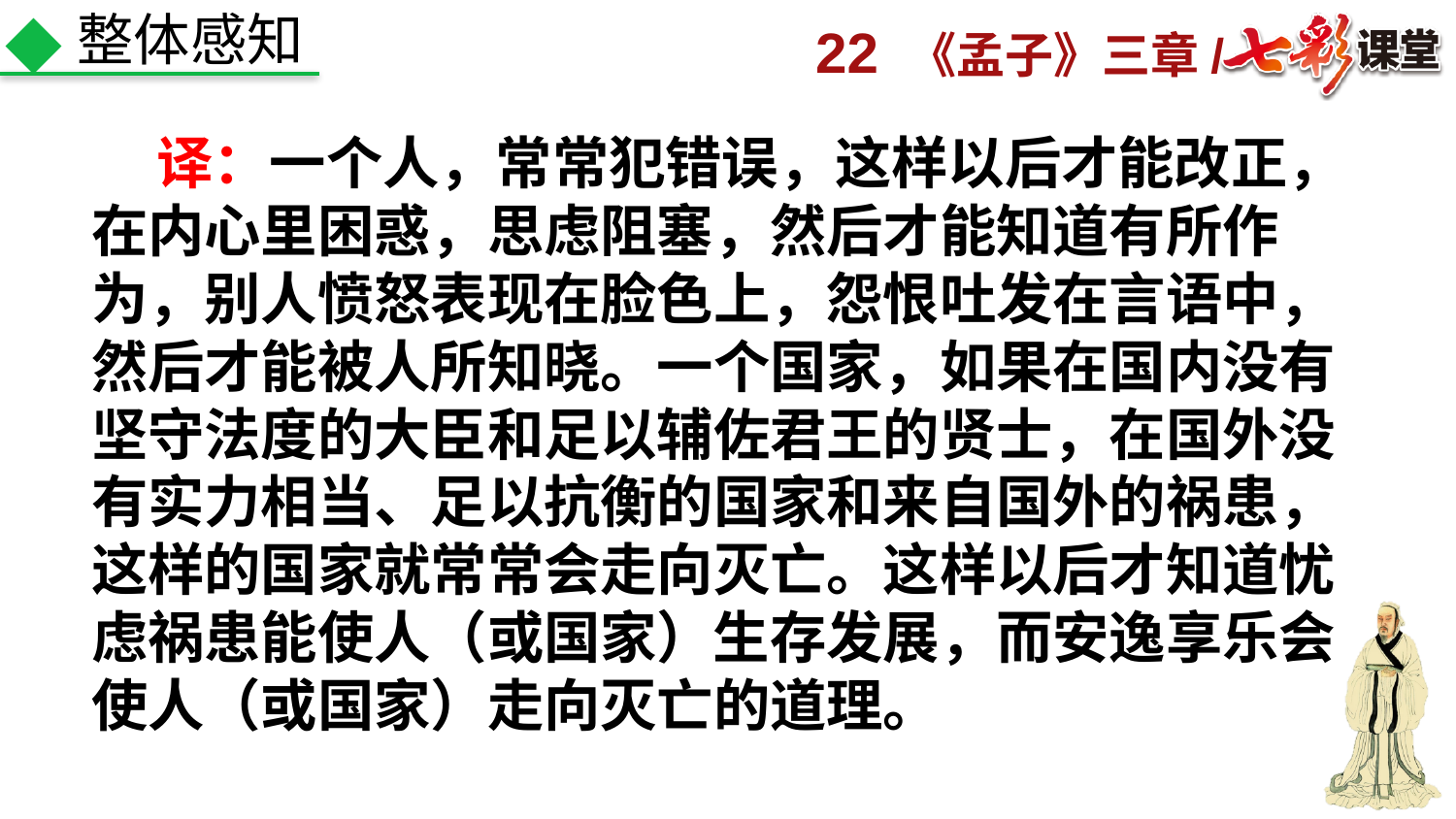

整体感知

    译：一个人，常常犯错误，这样以后才能改正，在内心里困惑，思虑阻塞，然后才能知道有所作为，别人愤怒表现在脸色上，怨恨吐发在言语中，然后才能被人所知晓。一个国家，如果在国内没有坚守法度的大臣和足以辅佐君王的贤士，在国外没有实力相当、足以抗衡的国家和来自国外的祸患，这样的国家就常常会走向灭亡。这样以后才知道忧虑祸患能使人（或国家）生存发展，而安逸享乐会使人（或国家）走向灭亡的道理。